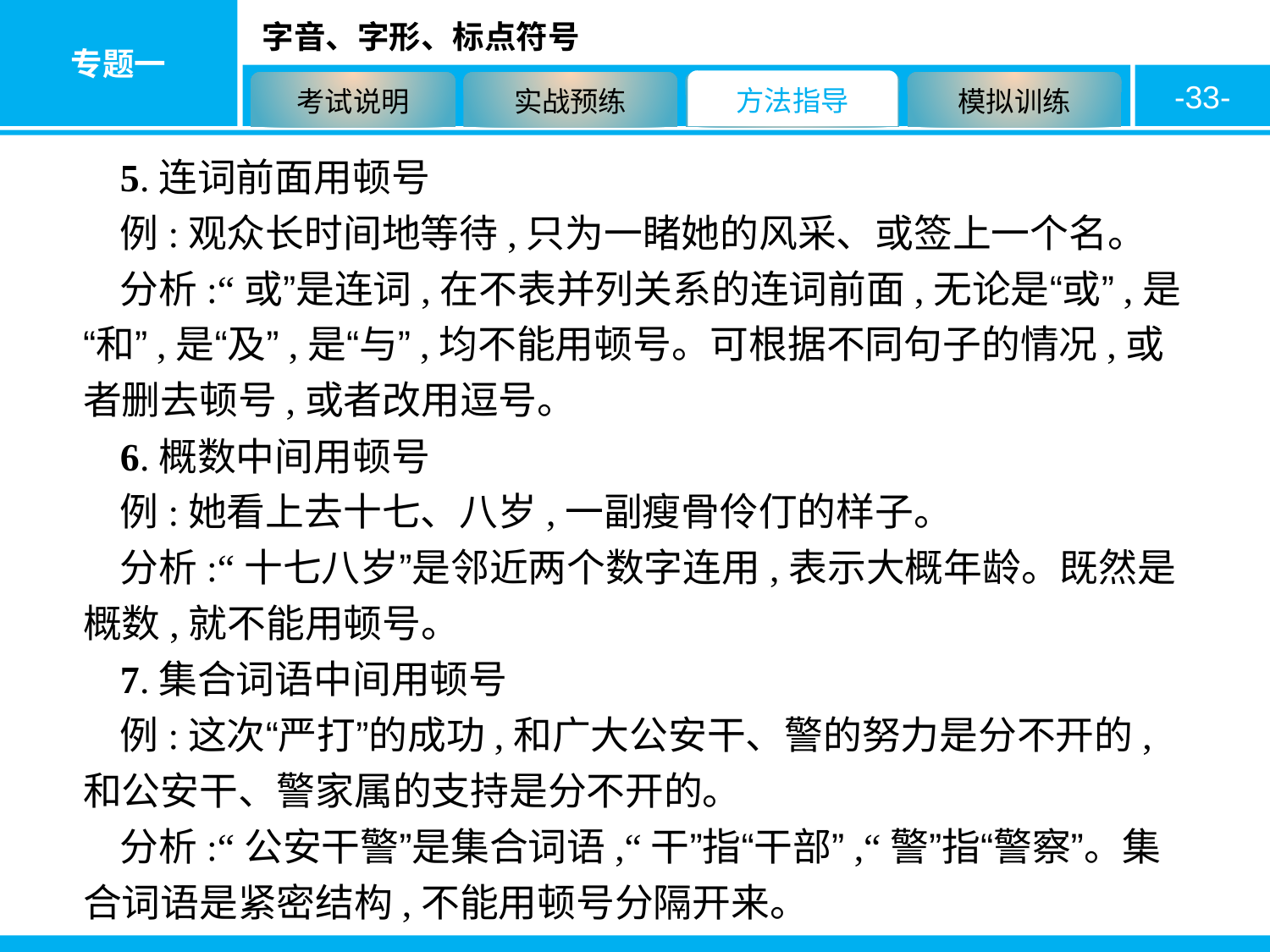

-33-
5.连词前面用顿号
例:观众长时间地等待,只为一睹她的风采、或签上一个名。
分析:“或”是连词,在不表并列关系的连词前面,无论是“或”,是“和”,是“及”,是“与”,均不能用顿号。可根据不同句子的情况,或者删去顿号,或者改用逗号。
6.概数中间用顿号
例:她看上去十七、八岁,一副瘦骨伶仃的样子。
分析:“十七八岁”是邻近两个数字连用,表示大概年龄。既然是概数,就不能用顿号。
7.集合词语中间用顿号
例:这次“严打”的成功,和广大公安干、警的努力是分不开的,和公安干、警家属的支持是分不开的。
分析:“公安干警”是集合词语,“干”指“干部”,“警”指“警察”。集合词语是紧密结构,不能用顿号分隔开来。